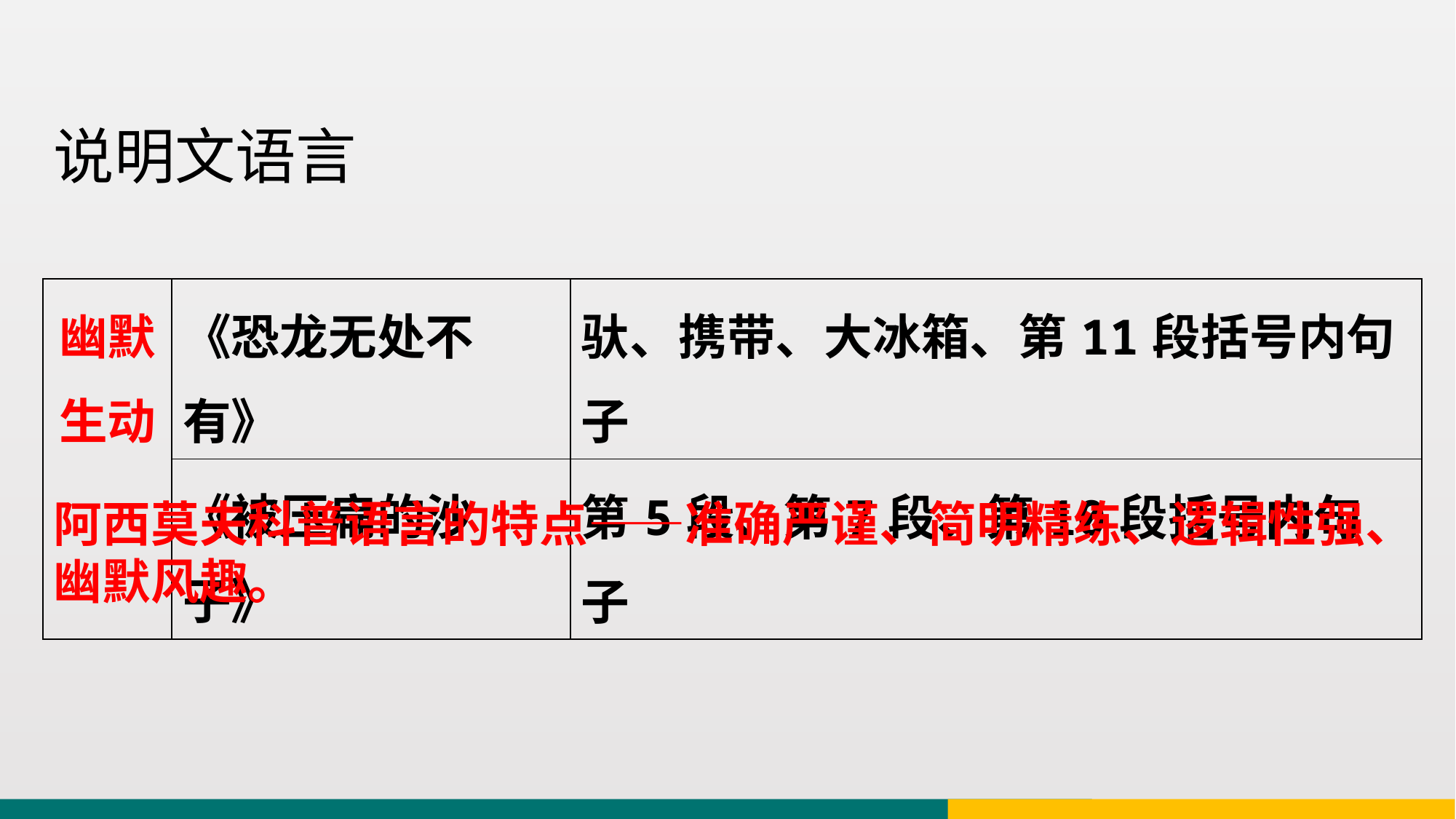

说明文语言
| 幽默生动 | 《恐龙无处不有》 | 驮、携带、大冰箱、第11段括号内句子 |
| --- | --- | --- |
|  | 《被压扁的沙子》 | 第5段、第7段、第10段括号内句子 |
阿西莫夫科普语言的特点——准确严谨、简明精练、逻辑性强、幽默风趣。